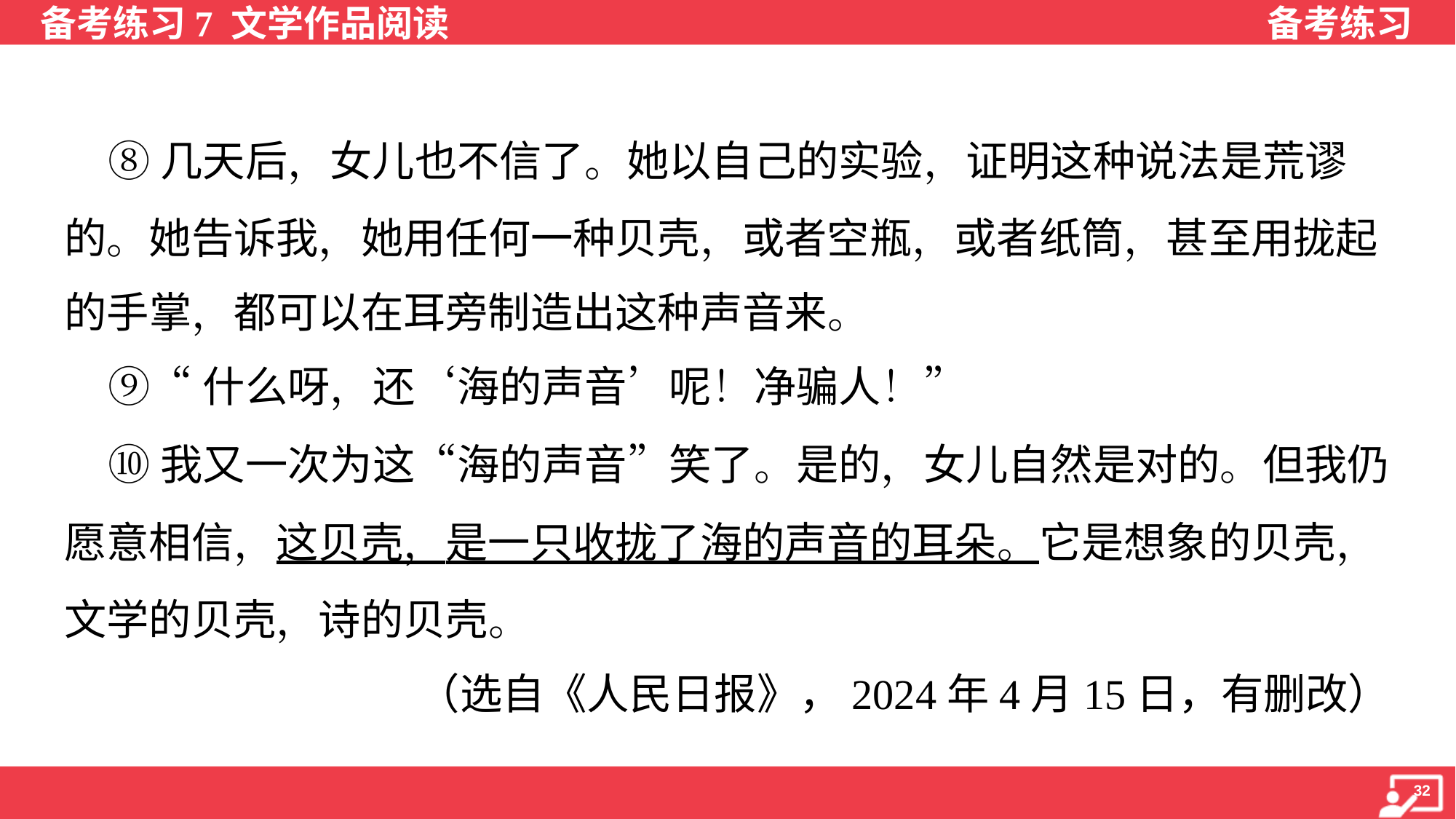

⑧几天后，女儿也不信了。她以自己的实验，证明这种说法是荒谬
的。她告诉我，她用任何一种贝壳，或者空瓶，或者纸筒，甚至用拢起
的手掌，都可以在耳旁制造出这种声音来。
    ⑨“什么呀，还‘海的声音’呢！净骗人！”
    ⑩我又一次为这“海的声音”笑了。是的，女儿自然是对的。但我仍
愿意相信，这贝壳，是一只收拢了海的声音的耳朵。它是想象的贝壳，
文学的贝壳，诗的贝壳。
（选自《人民日报》，2024年4月15日，有删改）